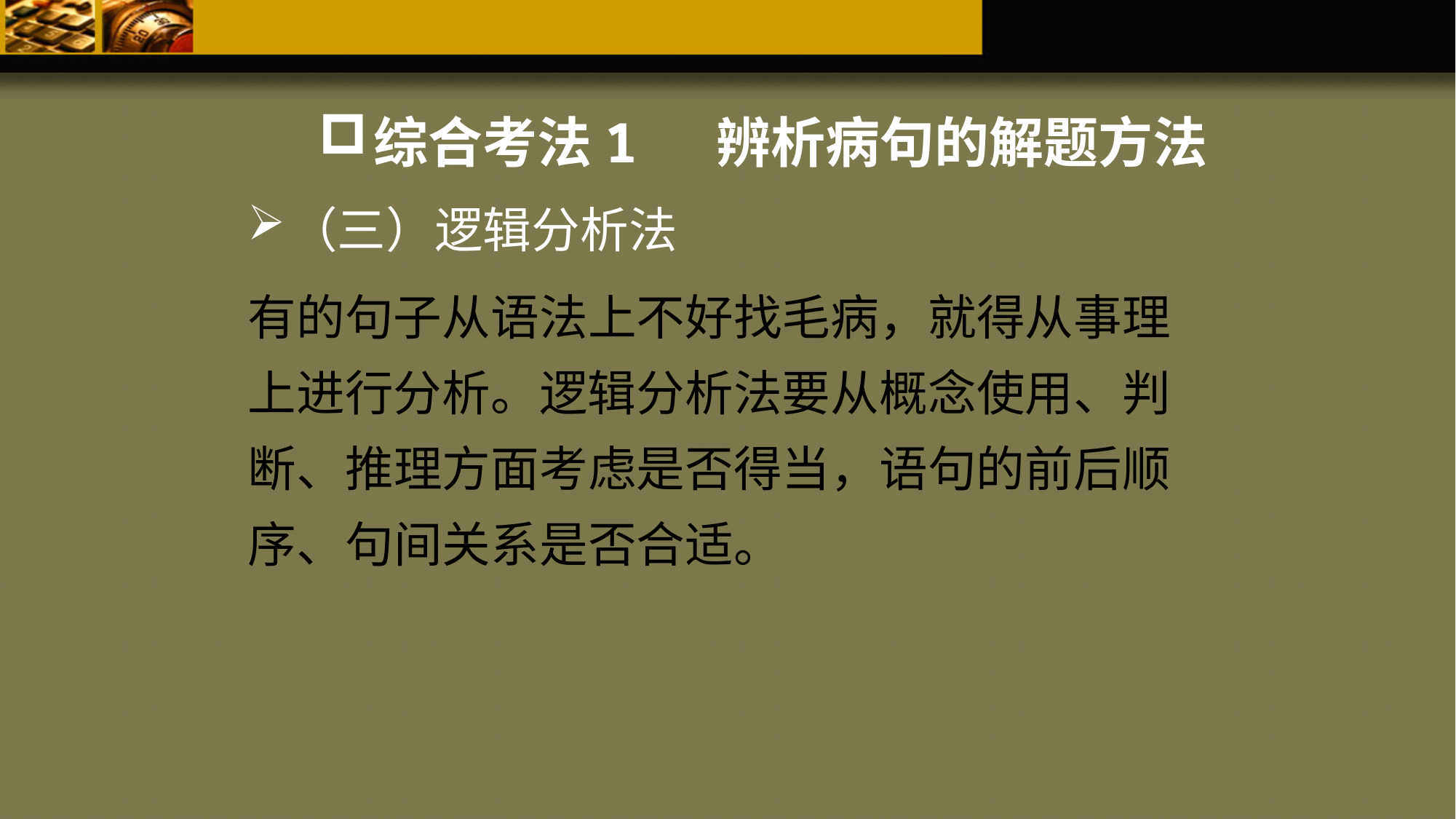

综合考法1  辨析病句的解题方法
（三）逻辑分析法
有的句子从语法上不好找毛病，就得从事理上进行分析。逻辑分析法要从概念使用、判断、推理方面考虑是否得当，语句的前后顺序、句间关系是否合适。